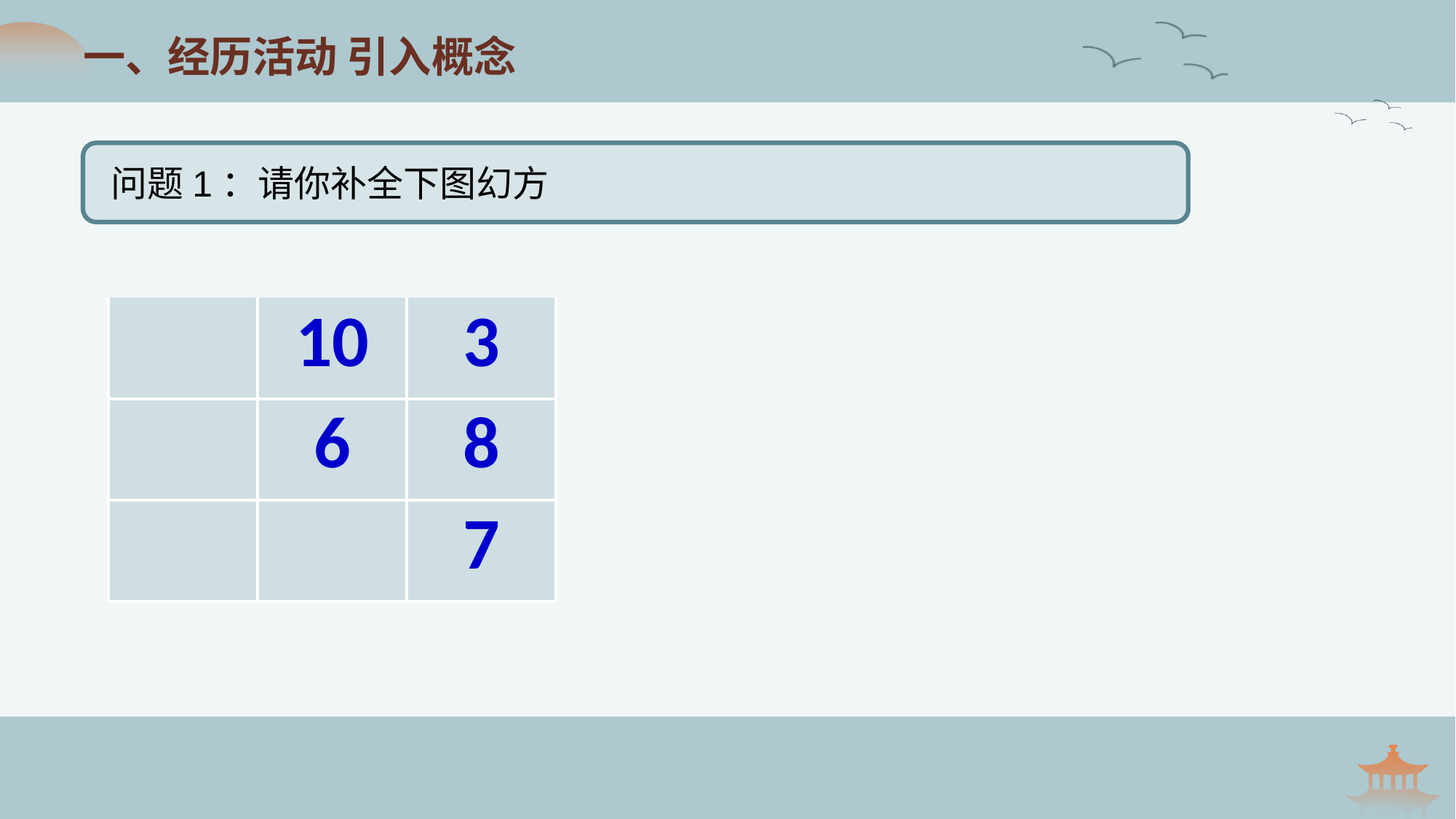

# 一、经历活动 引入概念

问题1：请你补全下图幻方
|  | 10 | 3 |
| --- | --- | --- |
|  | 6 | 8 |
|  |  | 7 |